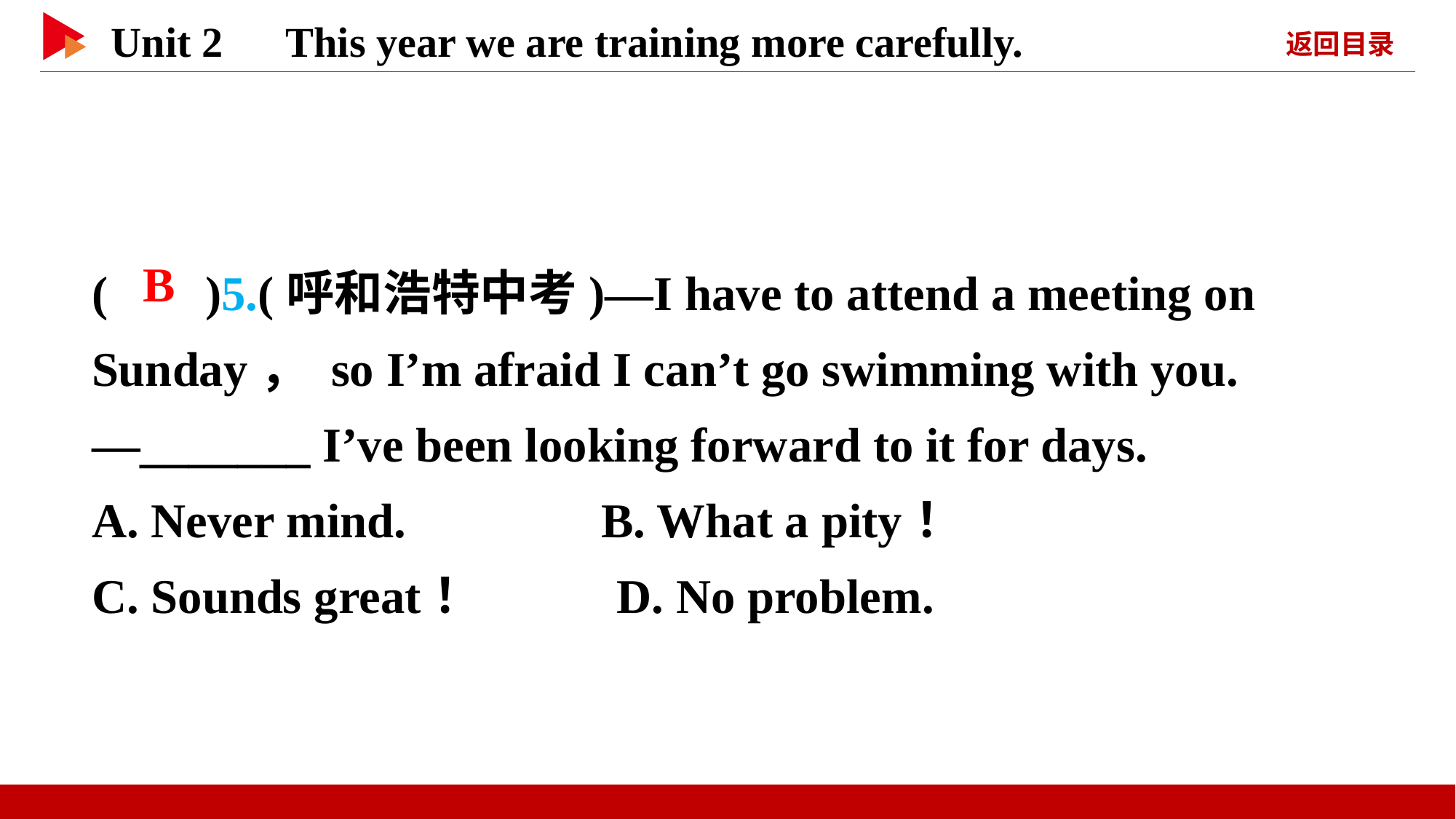

(        )5.(呼和浩特中考)—I have to attend a meeting on Sunday， so I’m afraid I can’t go swimming with you.
—_______ I’ve been looking forward to it for days.
A. Never mind.                B. What a pity！
C. Sounds great！           D. No problem.
   B